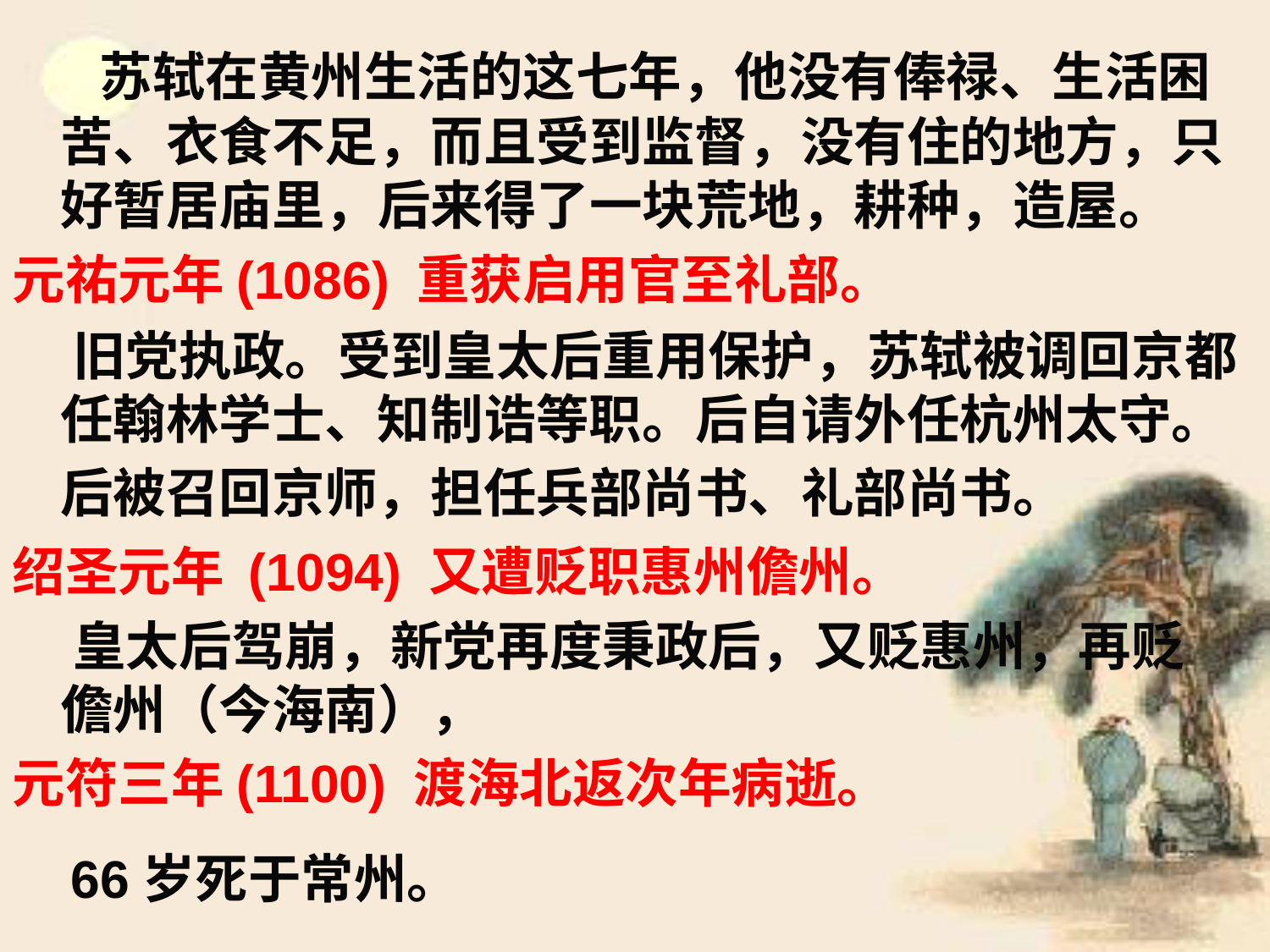

苏轼在黄州生活的这七年，他没有俸禄、生活困苦、衣食不足，而且受到监督，没有住的地方，只好暂居庙里，后来得了一块荒地，耕种，造屋。
元祐元年(1086) 重获启用官至礼部。
    旧党执政。受到皇太后重用保护，苏轼被调回京都任翰林学士、知制诰等职。后自请外任杭州太守。后被召回京师，担任兵部尚书、礼部尚书。
绍圣元年 (1094) 又遭贬职惠州儋州。
    皇太后驾崩，新党再度秉政后，又贬惠州，再贬儋州（今海南），
元符三年(1100) 渡海北返次年病逝。
    66岁死于常州。